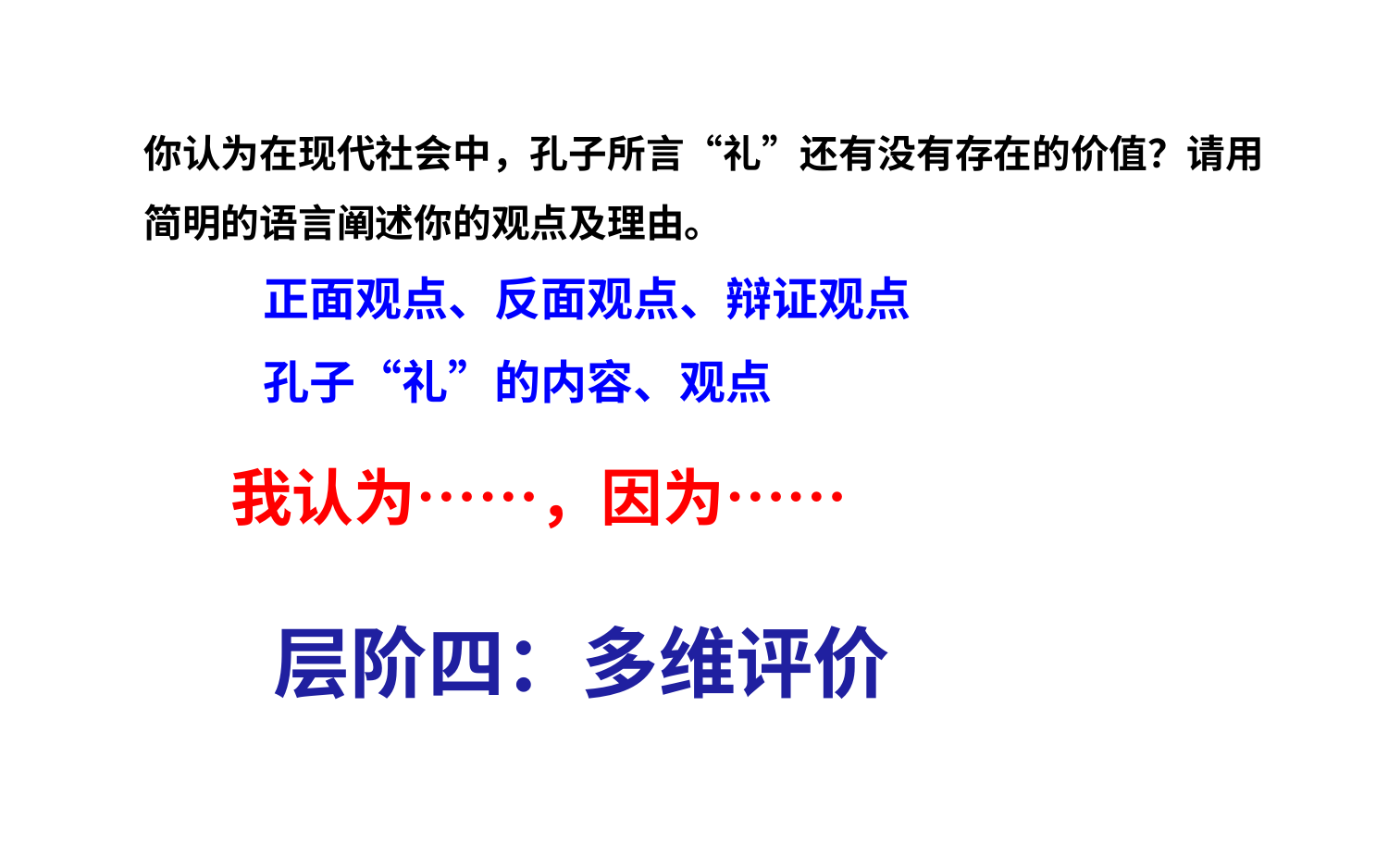

你认为在现代社会中，孔子所言“礼”还有没有存在的价值？请用简明的语言阐述你的观点及理由。

正面观点、反面观点、辩证观点
孔子“礼”的内容、观点
我认为……，因为……
层阶四：多维评价